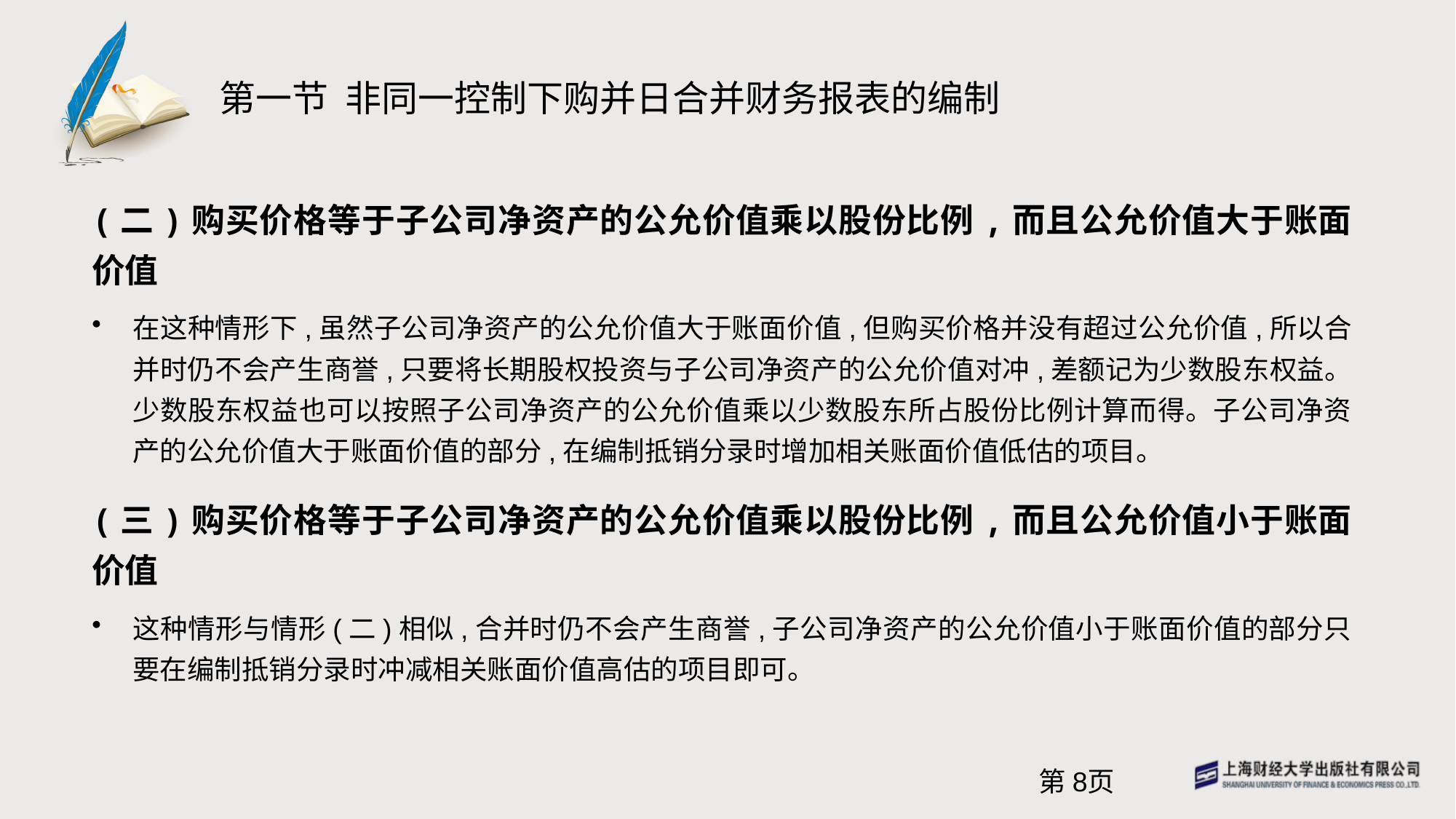

# 第一节  非同一控制下购并日合并财务报表的编制
(二)购买价格等于子公司净资产的公允价值乘以股份比例,而且公允价值大于账面价值
在这种情形下,虽然子公司净资产的公允价值大于账面价值,但购买价格并没有超过公允价值,所以合并时仍不会产生商誉,只要将长期股权投资与子公司净资产的公允价值对冲,差额记为少数股东权益。少数股东权益也可以按照子公司净资产的公允价值乘以少数股东所占股份比例计算而得。子公司净资产的公允价值大于账面价值的部分,在编制抵销分录时增加相关账面价值低估的项目。
(三)购买价格等于子公司净资产的公允价值乘以股份比例,而且公允价值小于账面价值
这种情形与情形(二)相似,合并时仍不会产生商誉,子公司净资产的公允价值小于账面价值的部分只要在编制抵销分录时冲减相关账面价值高估的项目即可。

8